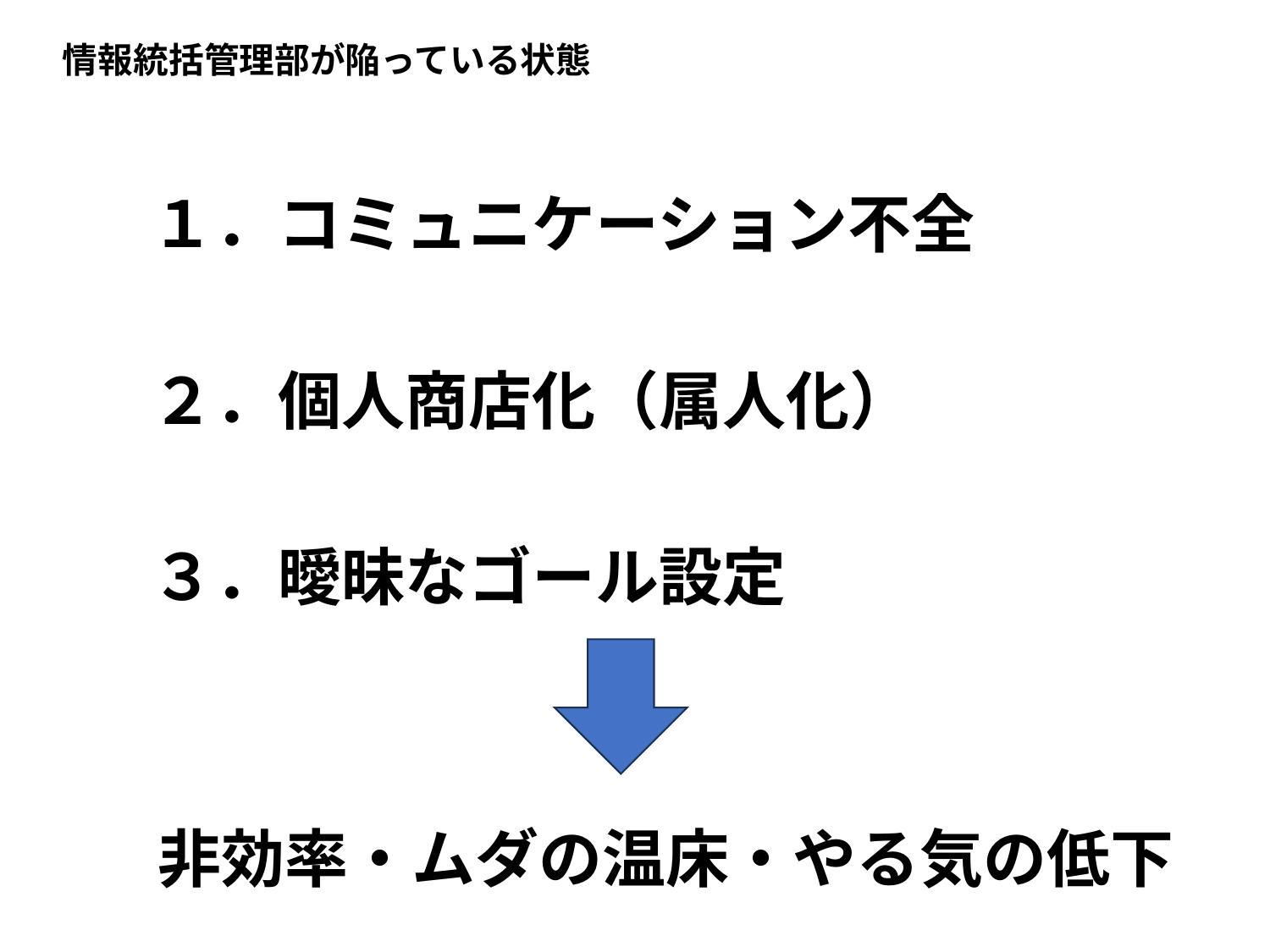

情報統括管理部が陥っている状態
１．コミュニケーション不全
２．個人商店化（属人化）
３．曖昧なゴール設定

非効率・ムダの温床・やる気の低下